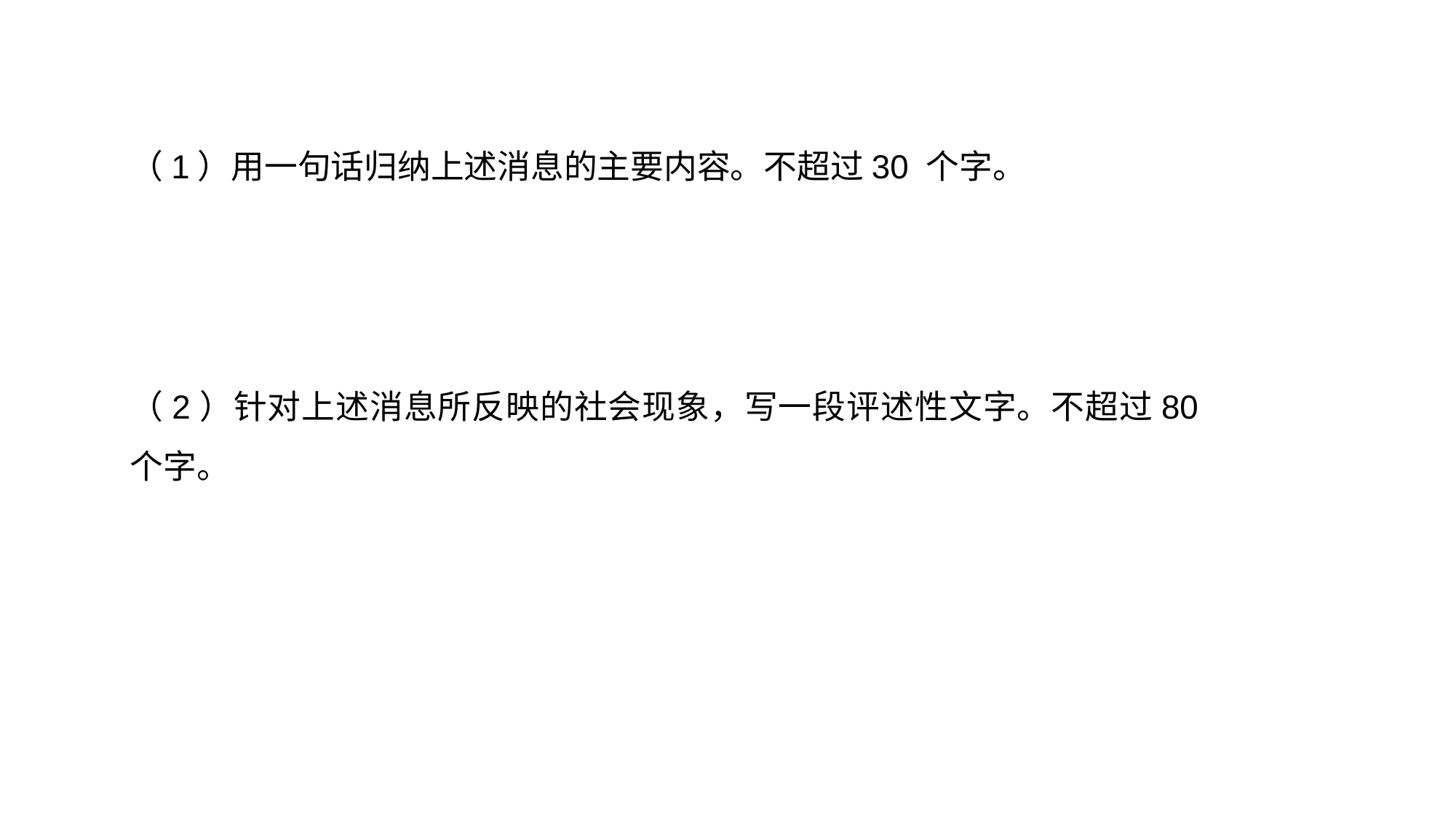

（1）用一句话归纳上述消息的主要内容。不超过30 个字。

（2）针对上述消息所反映的社会现象，写一段评述性文字。不超过80 个字。